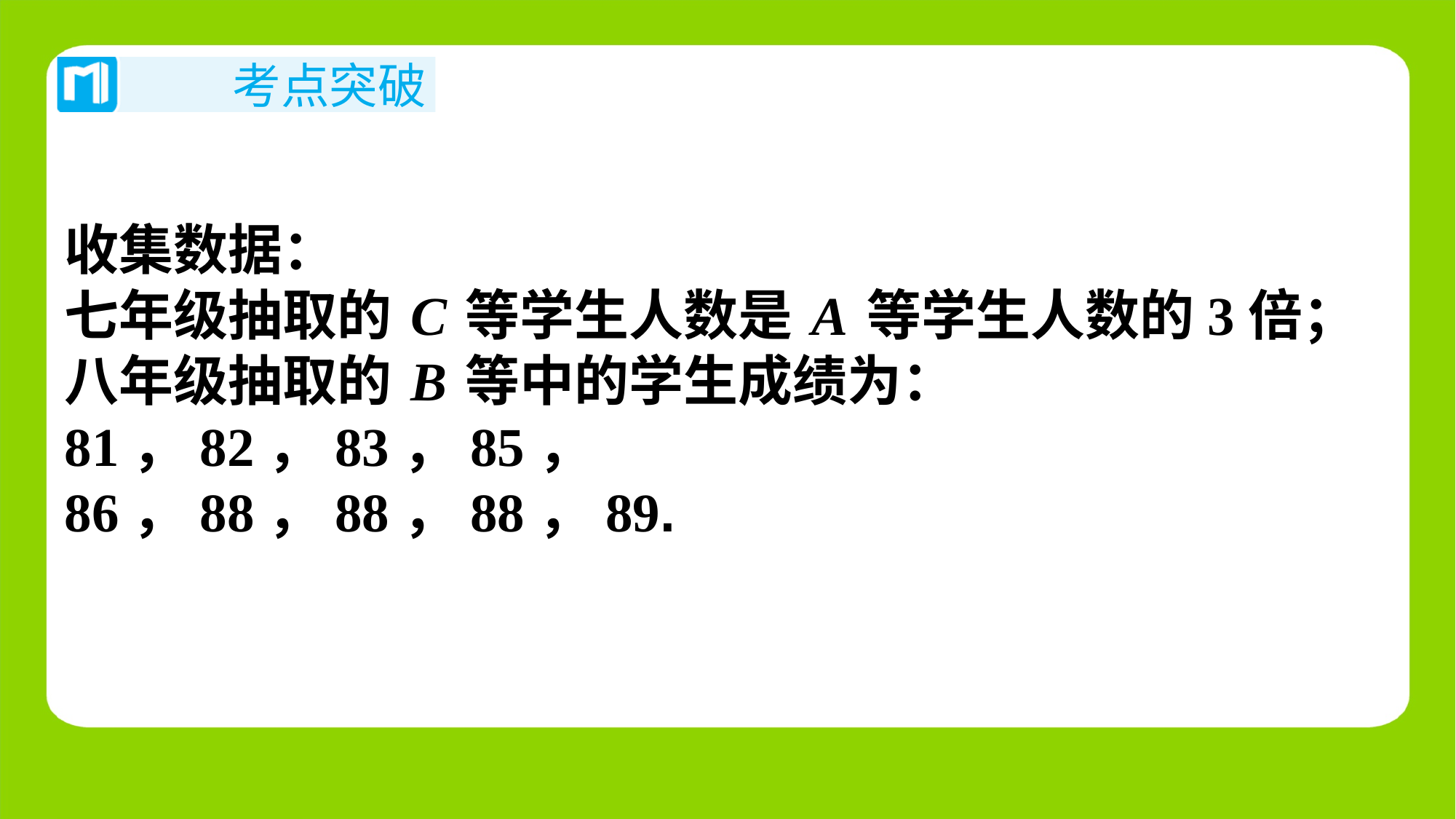

收集数据：
七年级抽取的C等学生人数是A等学生人数的3倍；
八年级抽取的B等中的学生成绩为：81，82，83，85，
86，88，88，88，89.